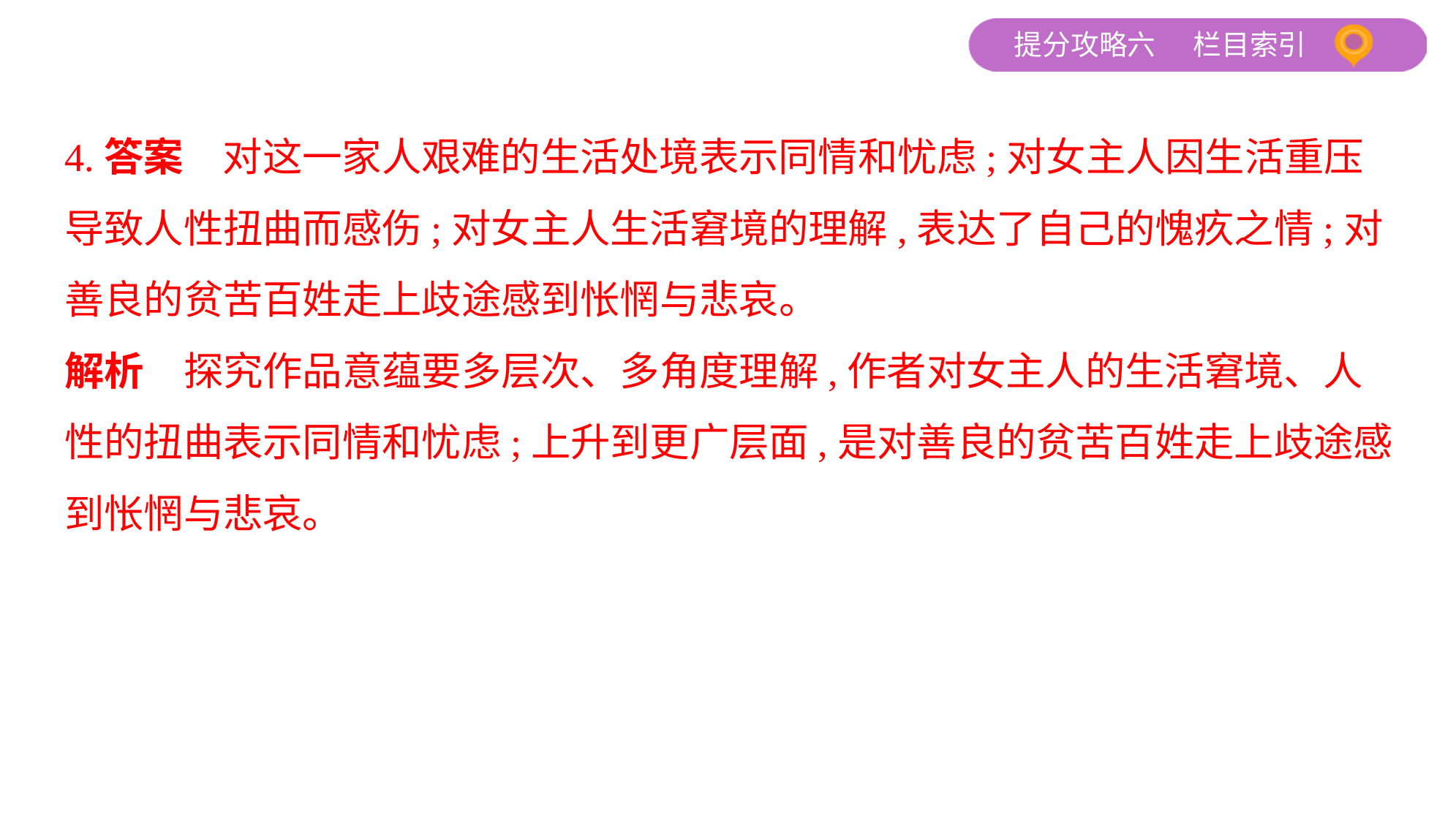

4.答案　对这一家人艰难的生活处境表示同情和忧虑;对女主人因生活重压
导致人性扭曲而感伤;对女主人生活窘境的理解,表达了自己的愧疚之情;对
善良的贫苦百姓走上歧途感到怅惘与悲哀。
解析　探究作品意蕴要多层次、多角度理解,作者对女主人的生活窘境、人
性的扭曲表示同情和忧虑;上升到更广层面,是对善良的贫苦百姓走上歧途感
到怅惘与悲哀。